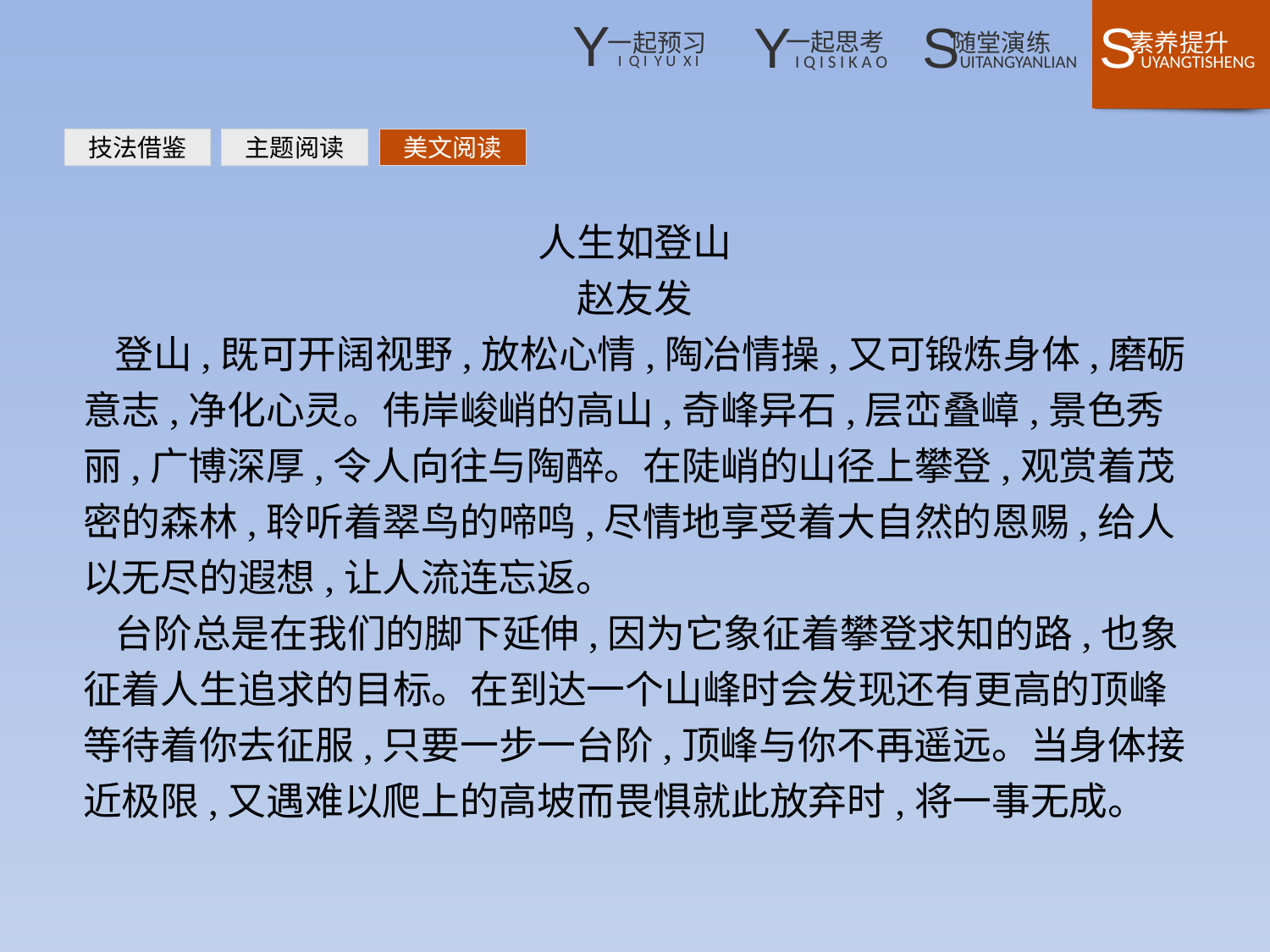

技法借鉴
主题阅读
美文阅读
人生如登山
赵友发
登山,既可开阔视野,放松心情,陶冶情操,又可锻炼身体,磨砺意志,净化心灵。伟岸峻峭的高山,奇峰异石,层峦叠嶂,景色秀丽,广博深厚,令人向往与陶醉。在陡峭的山径上攀登,观赏着茂密的森林,聆听着翠鸟的啼鸣,尽情地享受着大自然的恩赐,给人以无尽的遐想,让人流连忘返。
台阶总是在我们的脚下延伸,因为它象征着攀登求知的路,也象征着人生追求的目标。在到达一个山峰时会发现还有更高的顶峰等待着你去征服,只要一步一台阶,顶峰与你不再遥远。当身体接近极限,又遇难以爬上的高坡而畏惧就此放弃时,将一事无成。